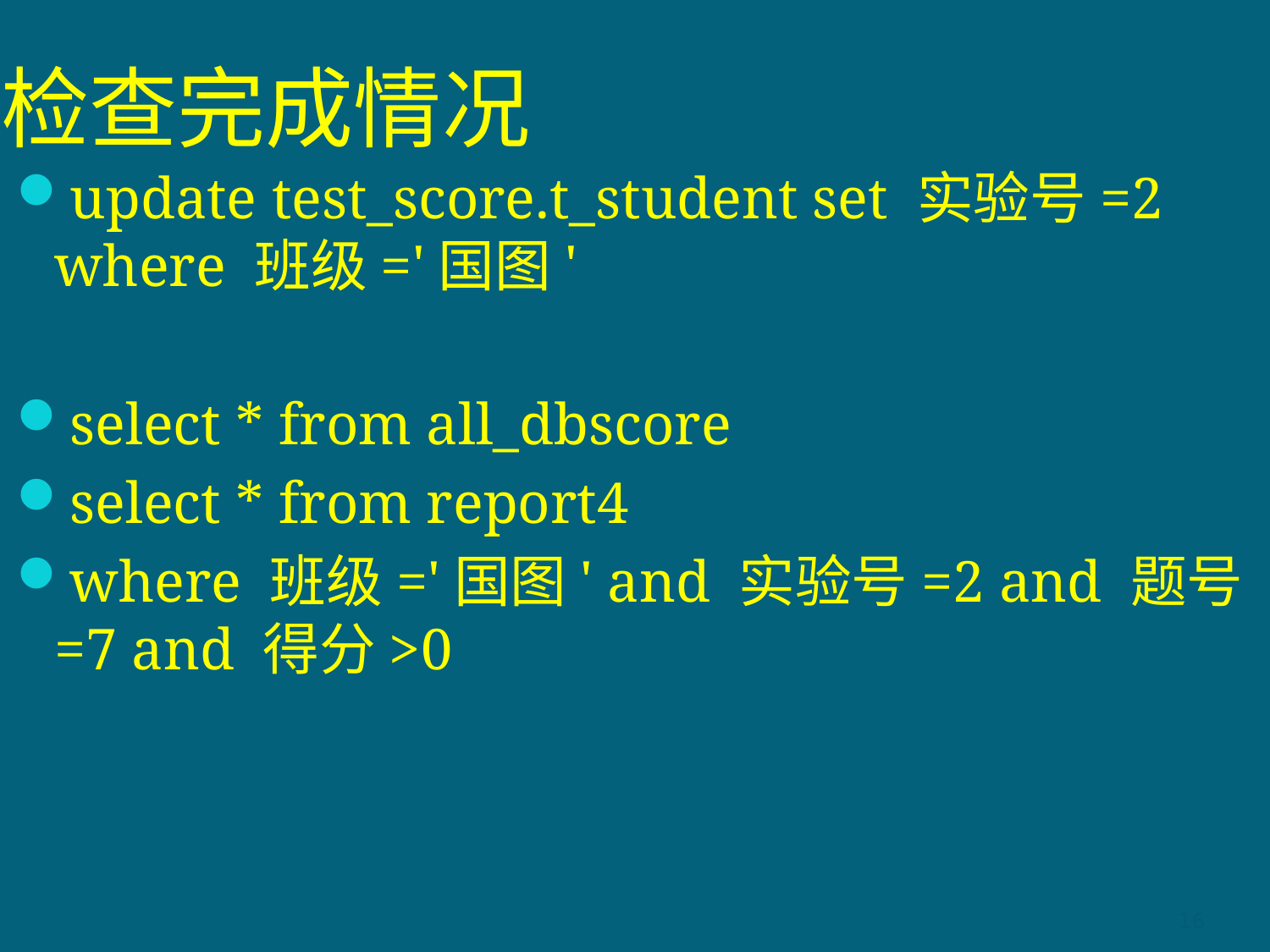

# 检查完成情况
update test_score.t_student set 实验号=2 where 班级='国图'

select * from all_dbscore
select * from report4
where 班级='国图' and 实验号=2 and 题号=7 and 得分>0

16